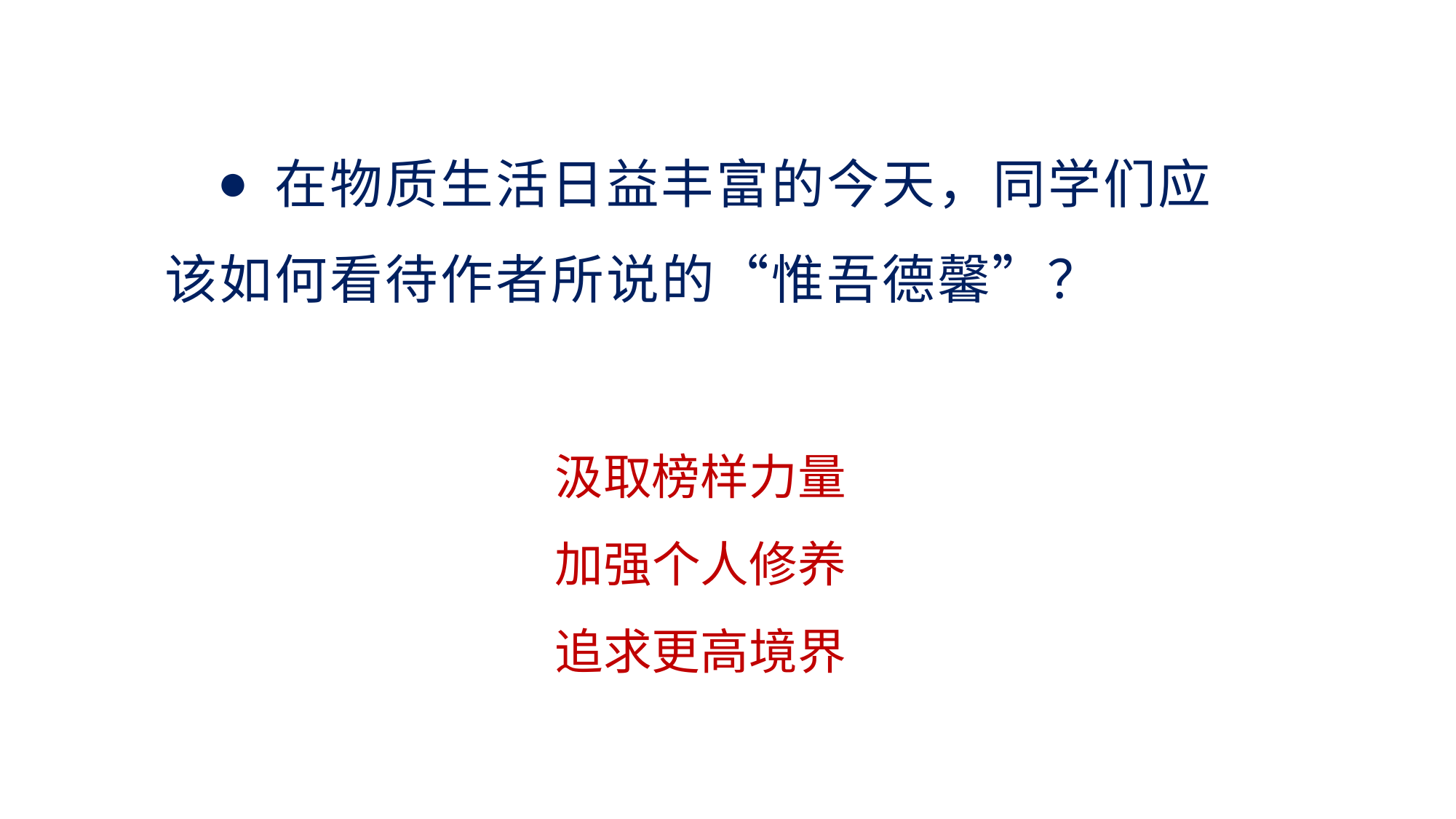

在物质生活日益丰富的今天，同学们应该如何看待作者所说的“惟吾德馨”？
汲取榜样力量
加强个人修养
追求更高境界